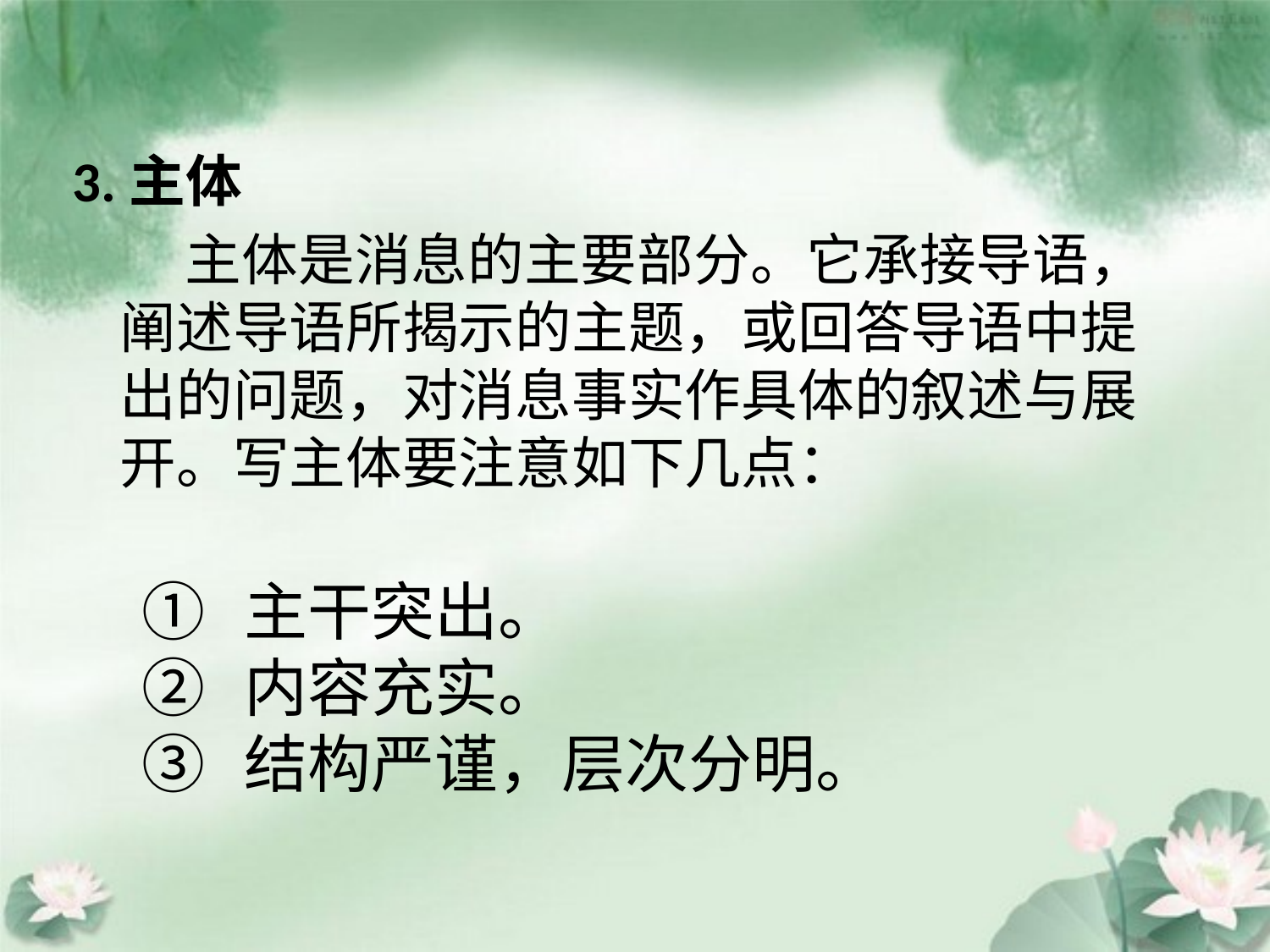

3.主体
　　主体是消息的主要部分。它承接导语，阐述导语所揭示的主题，或回答导语中提出的问题，对消息事实作具体的叙述与展开。写主体要注意如下几点：
主干突出。
内容充实。
结构严谨，层次分明。